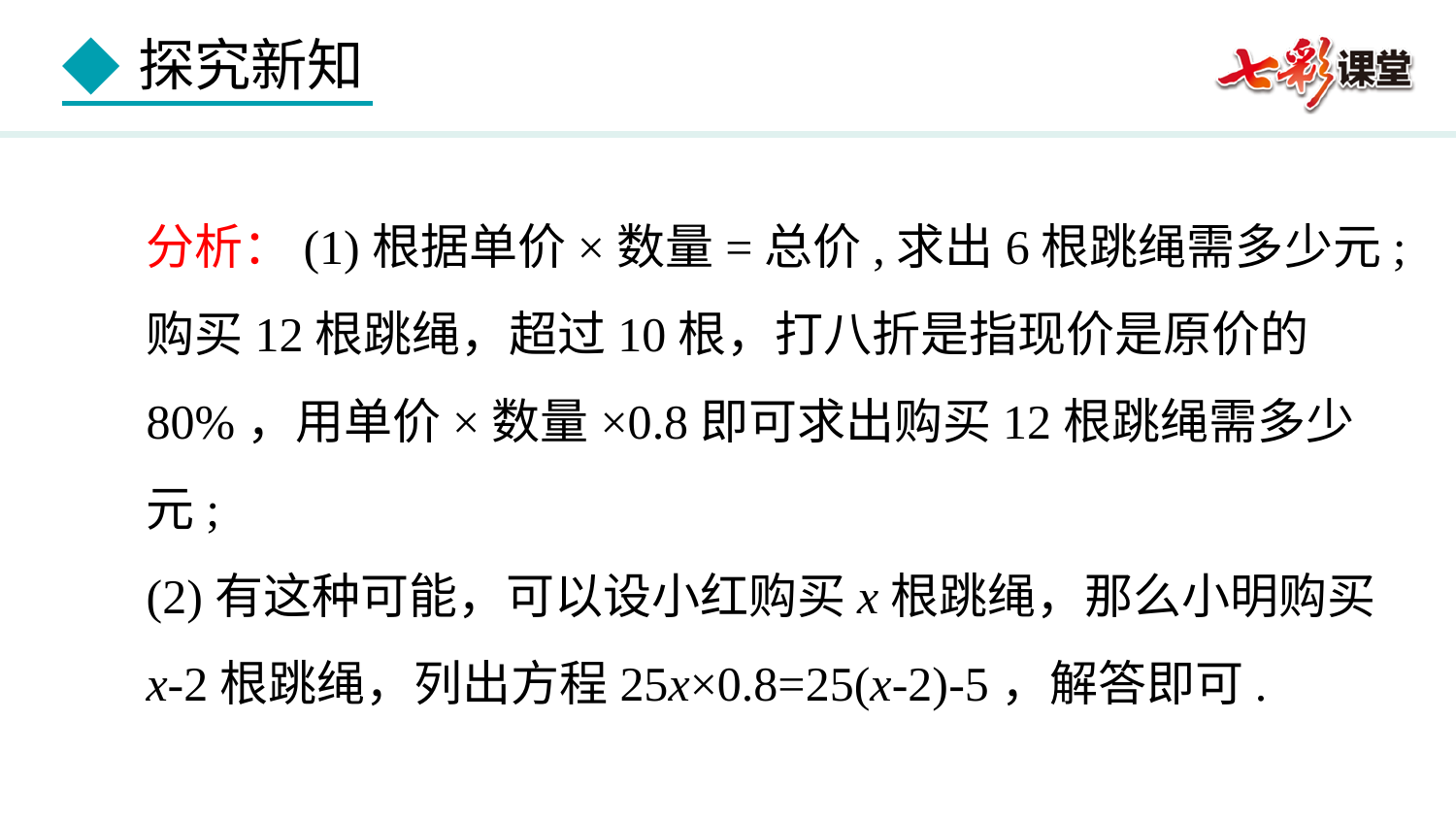

分析：(1)根据单价×数量=总价,求出6根跳绳需多少元;购买12根跳绳，超过10根，打八折是指现价是原价的80%，用单价×数量×0.8即可求出购买12根跳绳需多少元;
(2)有这种可能，可以设小红购买x根跳绳，那么小明购买x-2根跳绳，列出方程25x×0.8=25(x-2)-5，解答即可.